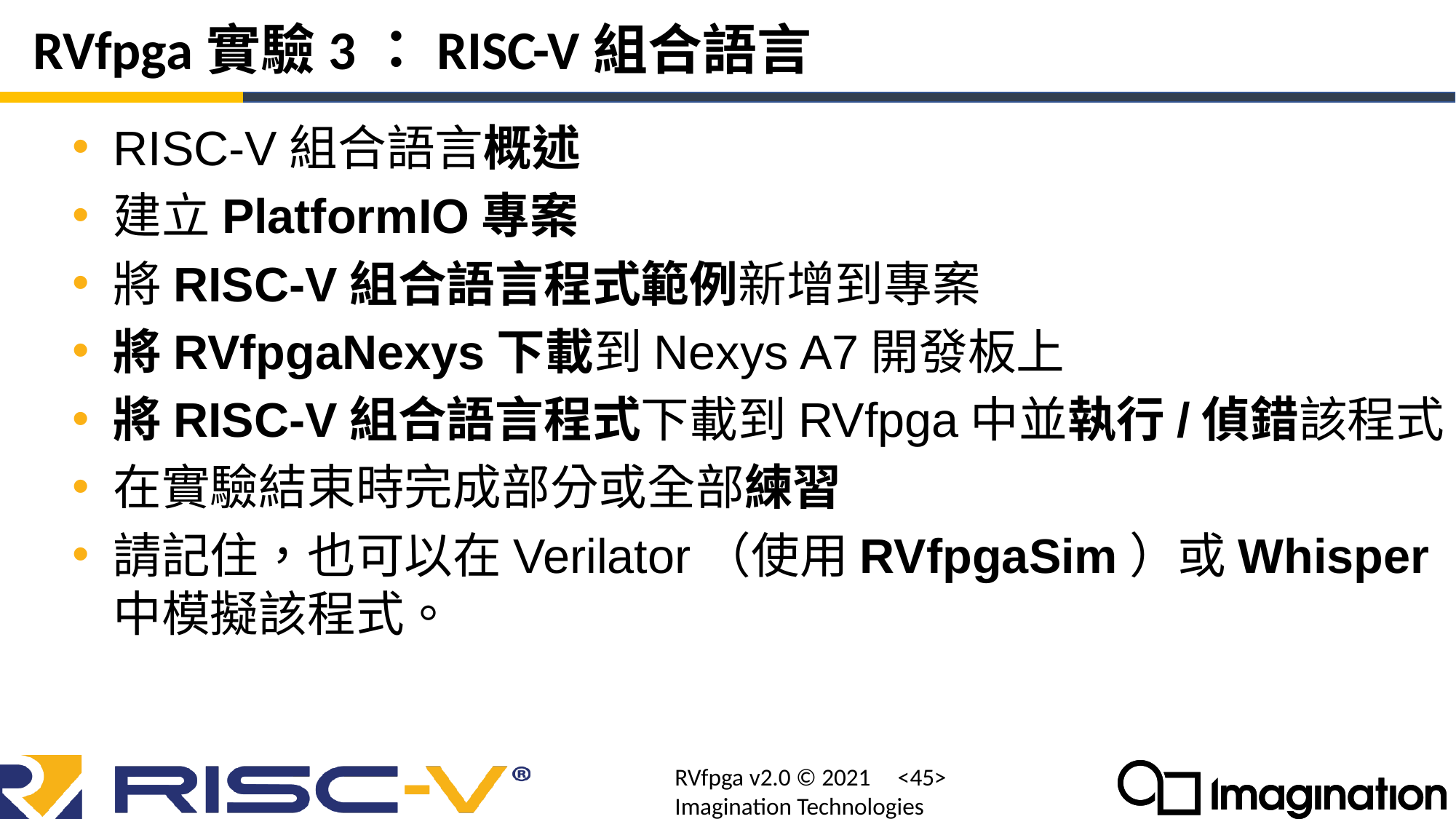

# RVfpga實驗3：RISC-V組合語言
RISC-V組合語言概述
建立PlatformIO專案
將RISC-V組合語言程式範例新增到專案
將RVfpgaNexys下載到Nexys A7開發板上
將RISC-V組合語言程式下載到RVfpga中並執行/偵錯該程式
在實驗結束時完成部分或全部練習
請記住，也可以在Verilator（使用RVfpgaSim）或Whisper中模擬該程式。